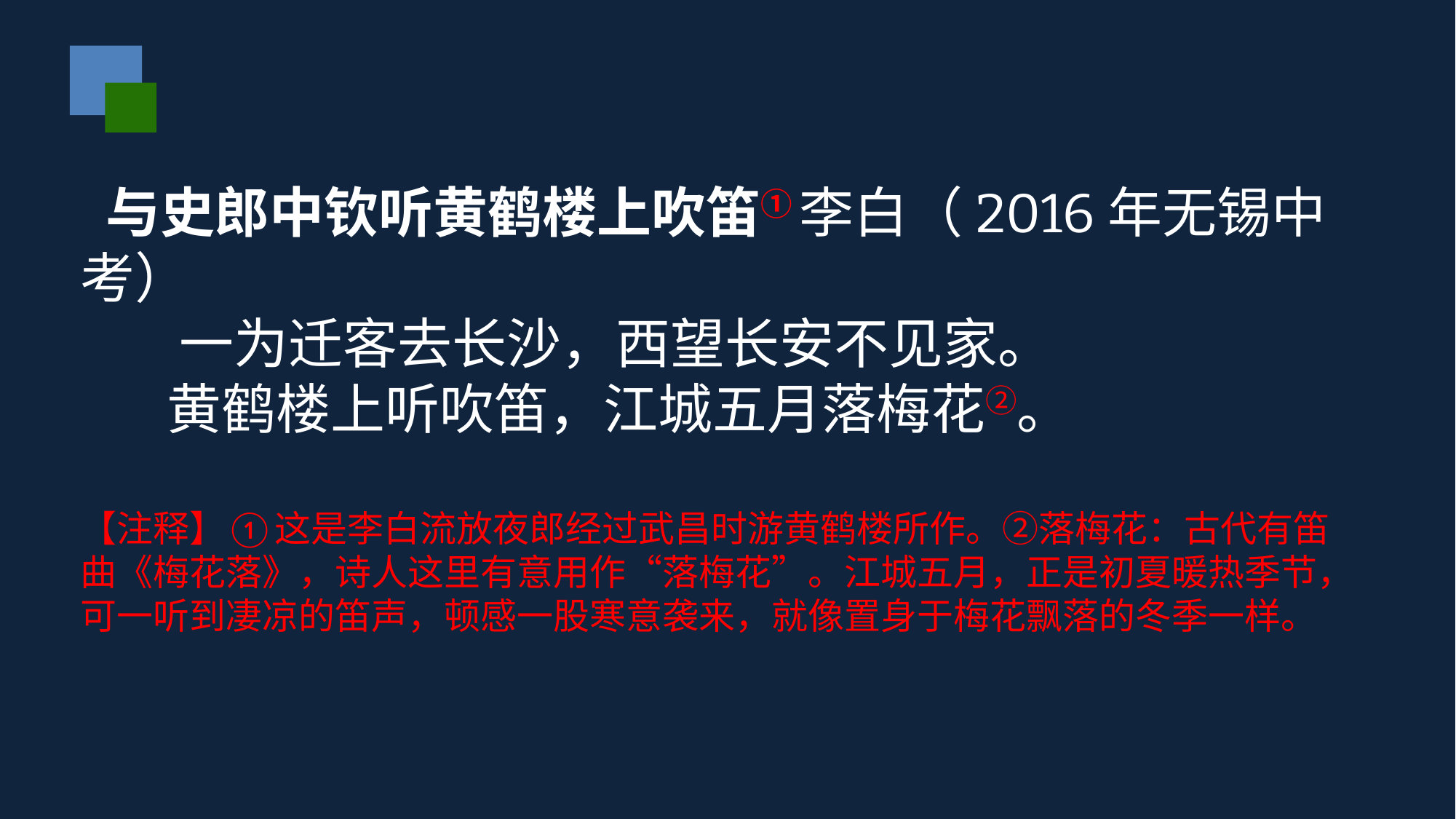

与史郎中钦听黄鹤楼上吹笛① 李白（2016年无锡中考）
       一为迁客去长沙，西望长安不见家。
      黄鹤楼上听吹笛，江城五月落梅花②。

【注释】①这是李白流放夜郎经过武昌时游黄鹤楼所作。②落梅花：古代有笛曲《梅花落》，诗人这里有意用作“落梅花”。江城五月，正是初夏暖热季节，可一听到凄凉的笛声，顿感一股寒意袭来，就像置身于梅花飘落的冬季一样。